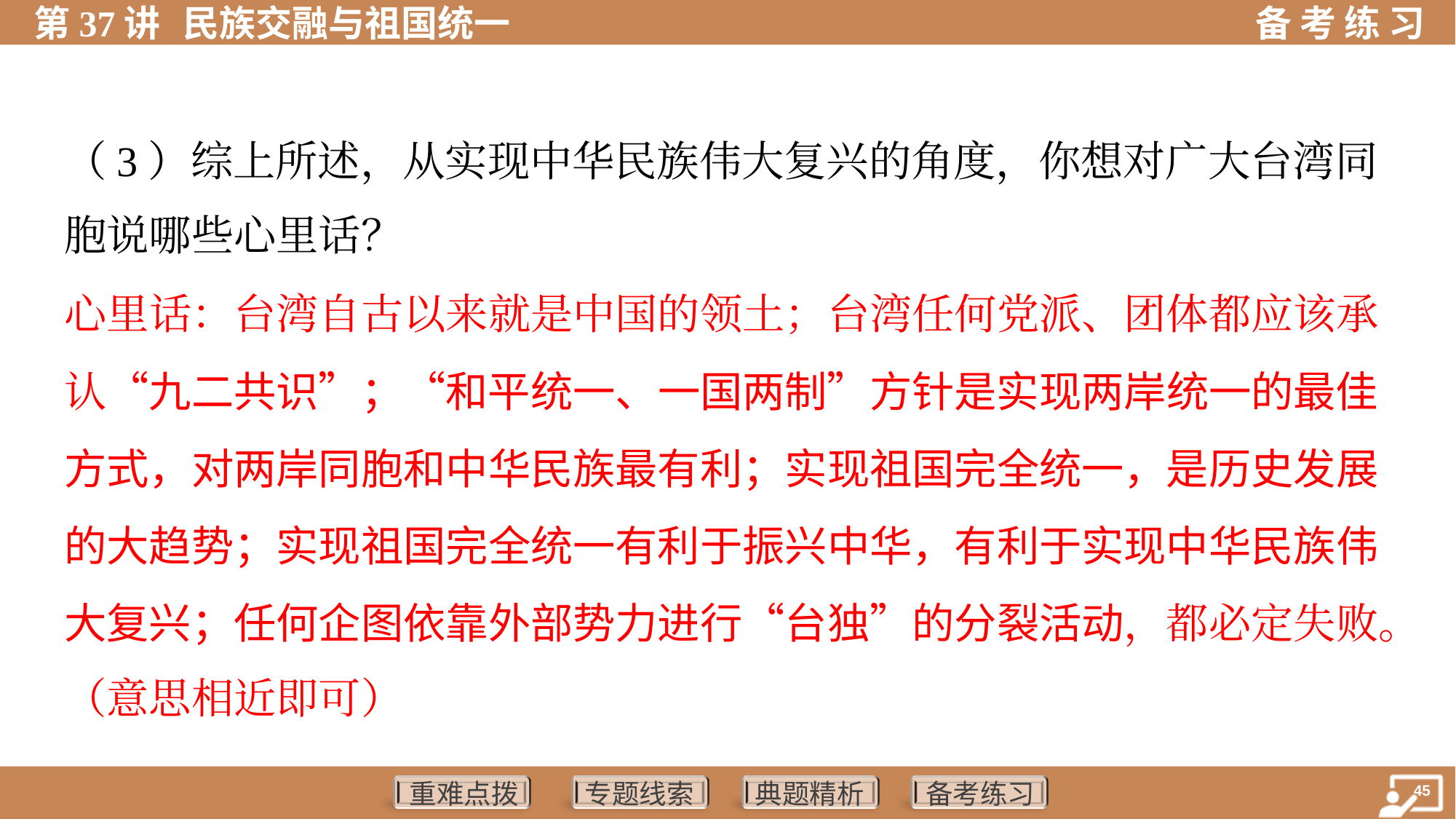

（3）综上所述，从实现中华民族伟大复兴的角度，你想对广大台湾同
胞说哪些心里话？
心里话：台湾自古以来就是中国的领土；台湾任何党派、团体都应该承
认“九二共识”；“和平统一、一国两制”方针是实现两岸统一的最佳
方式，对两岸同胞和中华民族最有利；实现祖国完全统一，是历史发展
的大趋势；实现祖国完全统一有利于振兴中华，有利于实现中华民族伟
大复兴；任何企图依靠外部势力进行“台独”的分裂活动，都必定失败。
（意思相近即可）